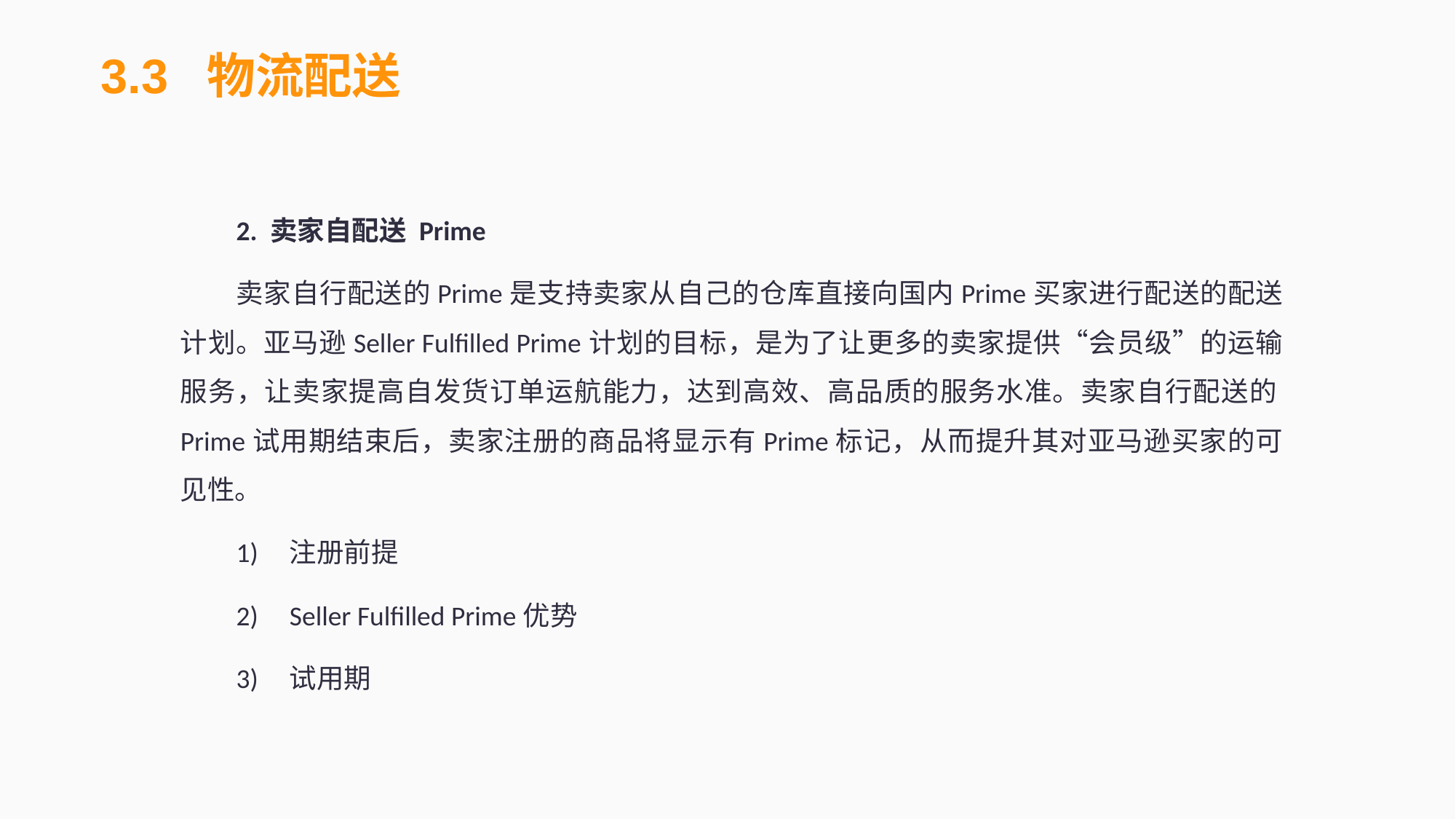

3.3  物流配送
2. 卖家自配送 Prime
卖家自行配送的Prime是支持卖家从自己的仓库直接向国内Prime买家进行配送的配送计划。亚马逊Seller Fulfilled Prime计划的目标，是为了让更多的卖家提供“会员级”的运输服务，让卖家提高自发货订单运航能力，达到高效、高品质的服务水准。卖家自行配送的Prime试用期结束后，卖家注册的商品将显示有Prime标记，从而提升其对亚马逊买家的可见性。
1)	注册前提
2)	Seller Fulfilled Prime优势
3)	试用期